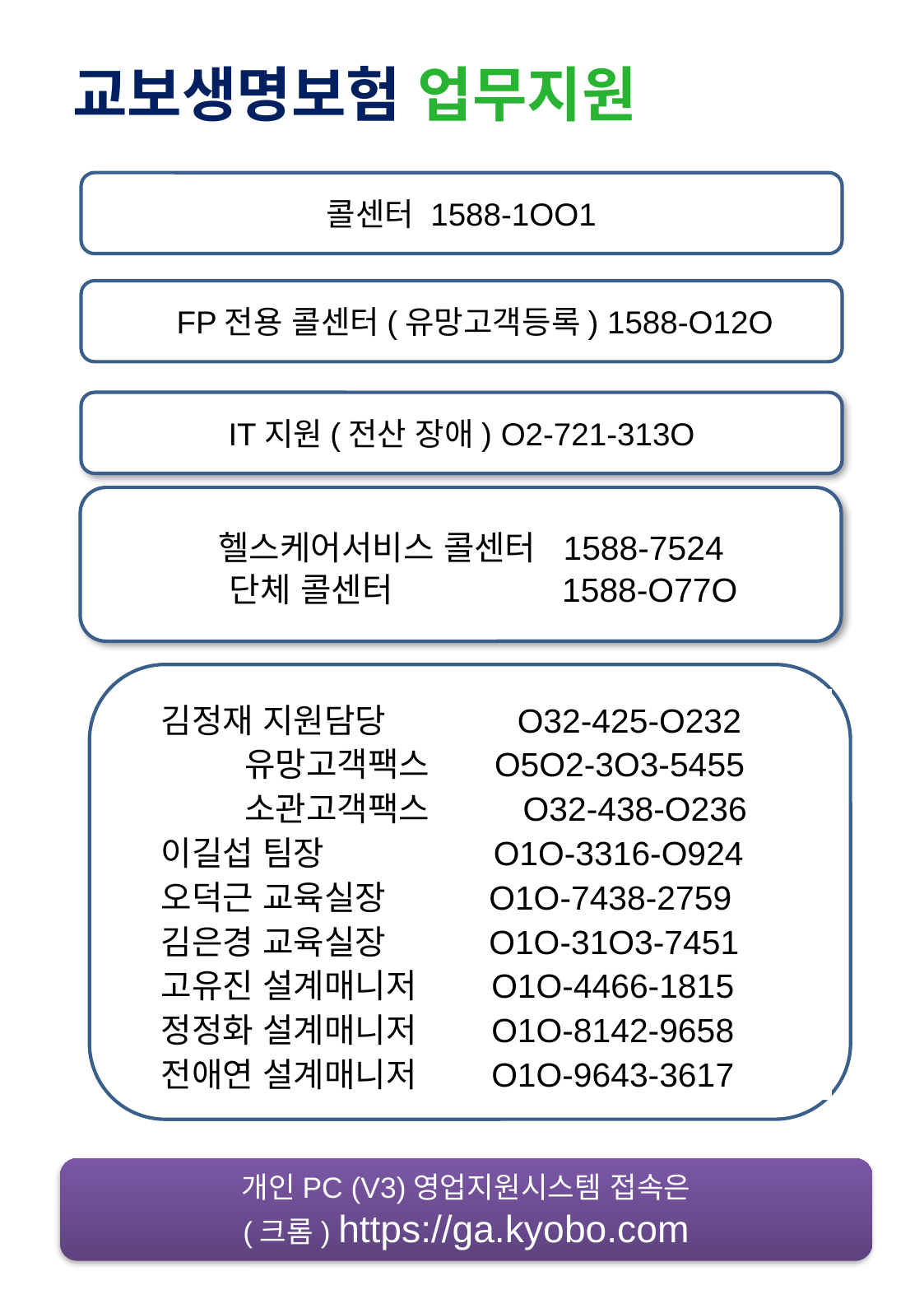

교보생명보험 업무지원
콜센터 1588-1OO1
   FP전용 콜센터(유망고객등록) 1588-O12O
IT지원(전산 장애) O2-721-313O
 헬스케어서비스 콜센터  1588-7524
    단체 콜센터                 1588-O77O

김정재 지원담당             O32-425-O232
        유망고객팩스      O5O2-3O3-5455
        소관고객팩스         O32-438-O236
이길섭 팀장                 O1O-3316-O924
오덕근 교육실장          O1O-7438-2759
김은경 교육실장          O1O-31O3-7451
고유진 설계매니저       O1O-4466-1815
정정화 설계매니저       O1O-8142-9658
전애연 설계매니저       O1O-9643-3617
개인PC (V3)영업지원시스템 접속은
(크롬) https://ga.kyobo.com